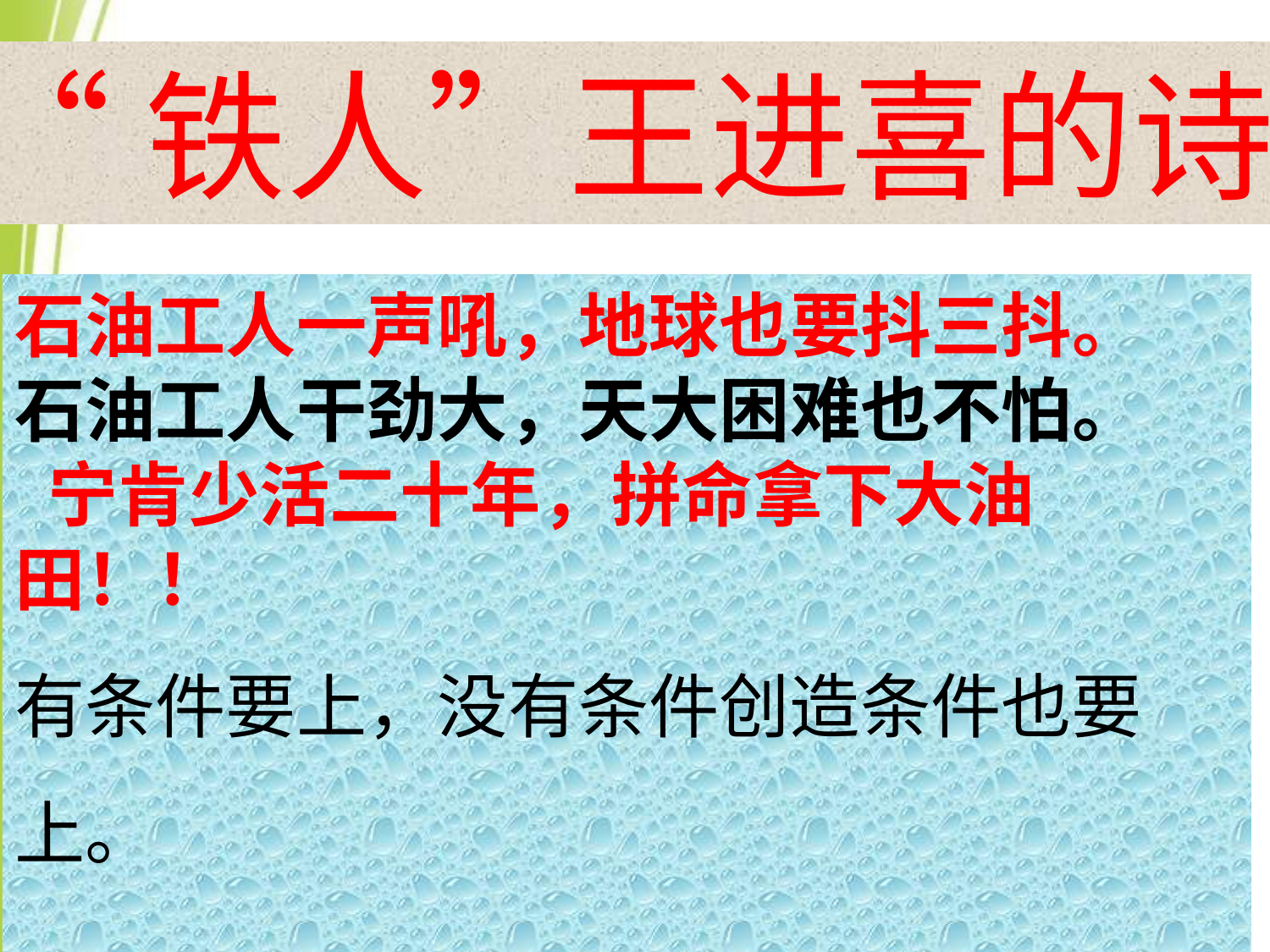

“铁人”王进喜的诗
石油工人一声吼，地球也要抖三抖。
石油工人干劲大，天大困难也不怕。
 宁肯少活二十年，拼命拿下大油田！！
有条件要上，没有条件创造条件也要上。